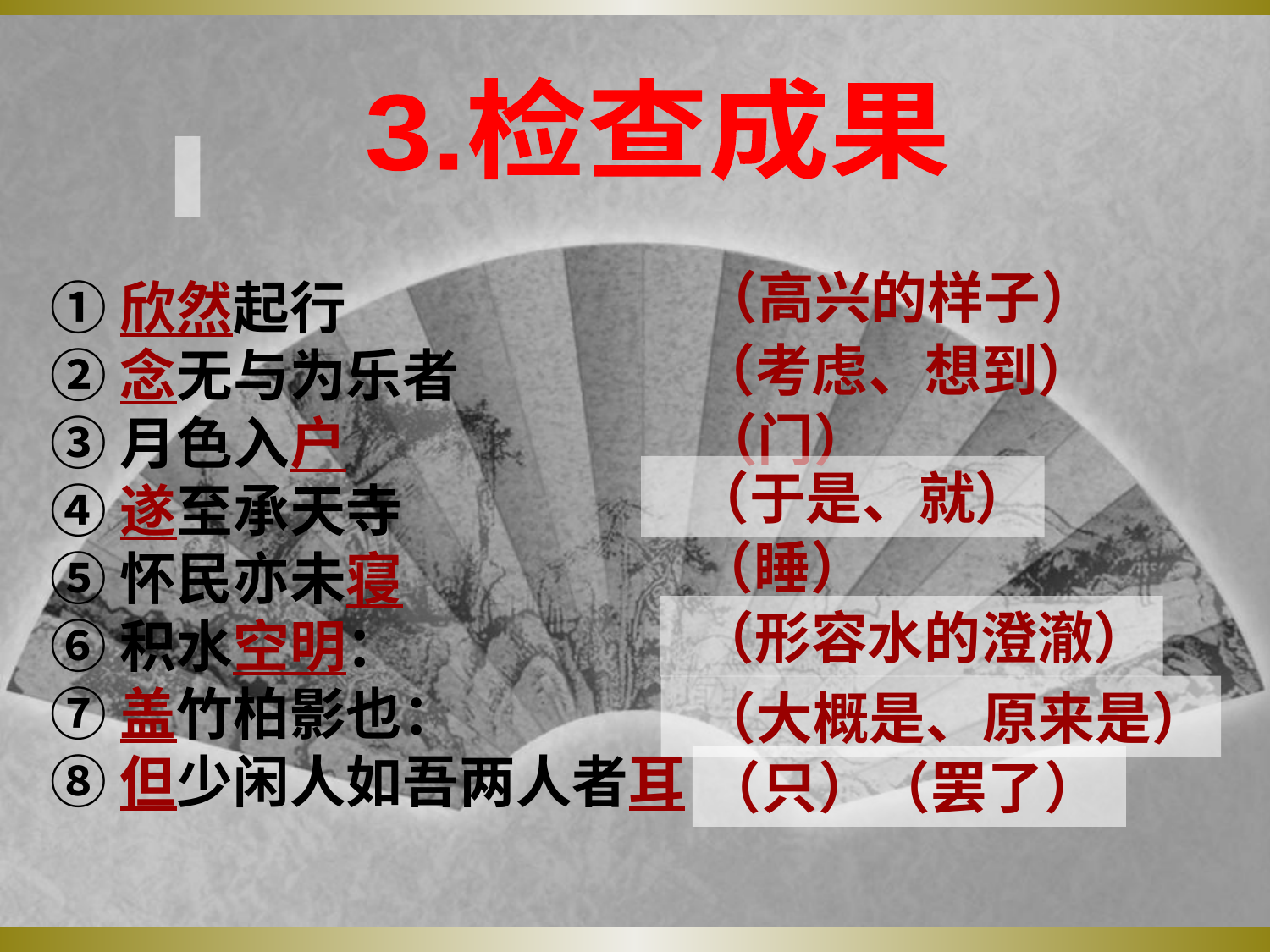

3.检查成果

 （高兴的样子）
①欣然起行
②念无与为乐者
③月色入户
④遂至承天寺
⑤怀民亦未寝
⑥积水空明：
⑦盖竹柏影也：
⑧但少闲人如吾两人者耳
 （考虑、想到）
 （门）
  （于是、就）
  （睡）
 （形容水的澄澈）
 （大概是、原来是）
（只）（罢了）